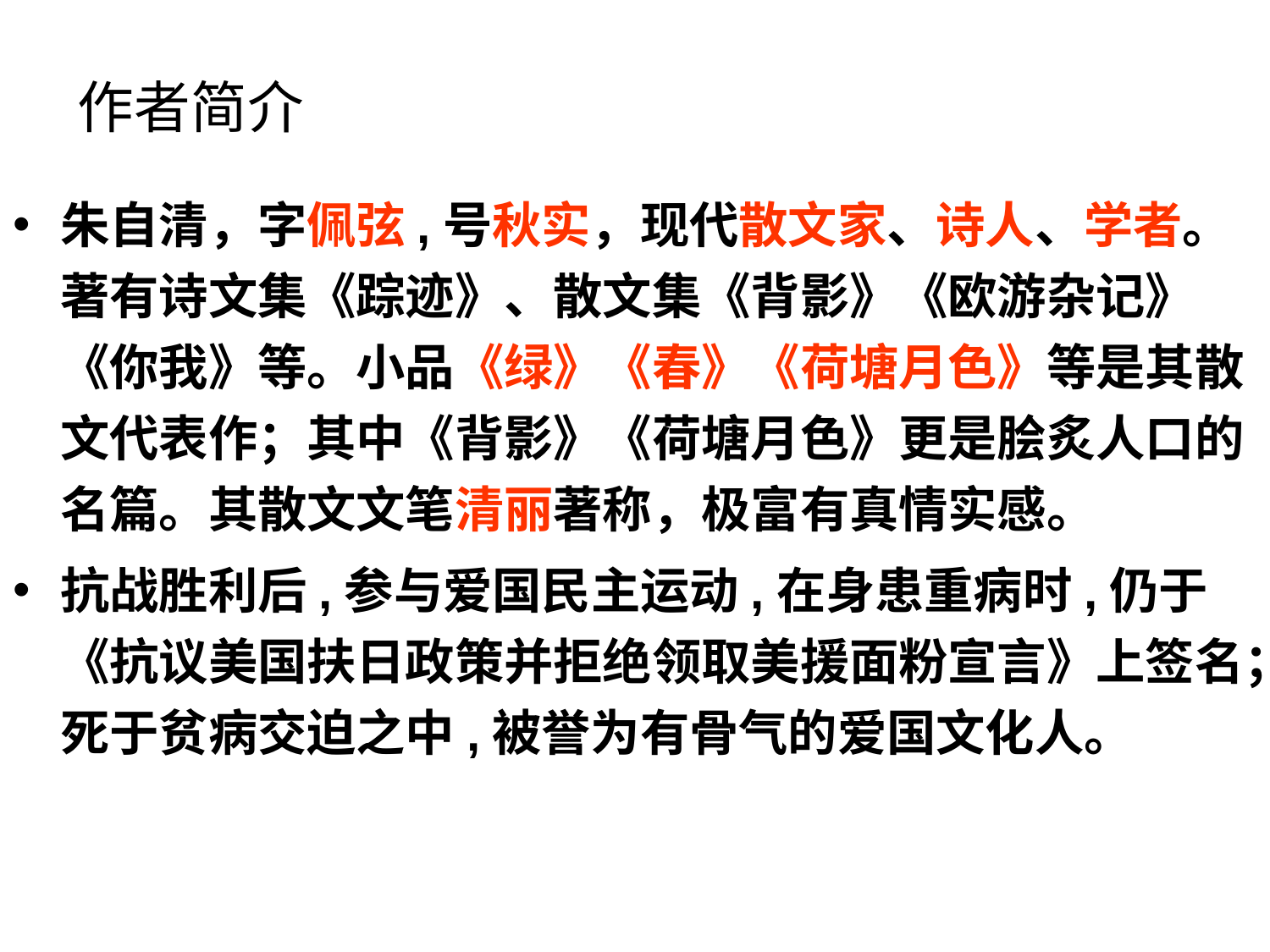

作者简介
朱自清，字佩弦,号秋实，现代散文家、诗人、学者。 著有诗文集《踪迹》、散文集《背影》《欧游杂记》《你我》等。小品《绿》《春》《荷塘月色》等是其散文代表作；其中《背影》《荷塘月色》更是脍炙人口的名篇。其散文文笔清丽著称，极富有真情实感。
抗战胜利后,参与爱国民主运动,在身患重病时,仍于《抗议美国扶日政策并拒绝领取美援面粉宣言》上签名；死于贫病交迫之中,被誉为有骨气的爱国文化人。